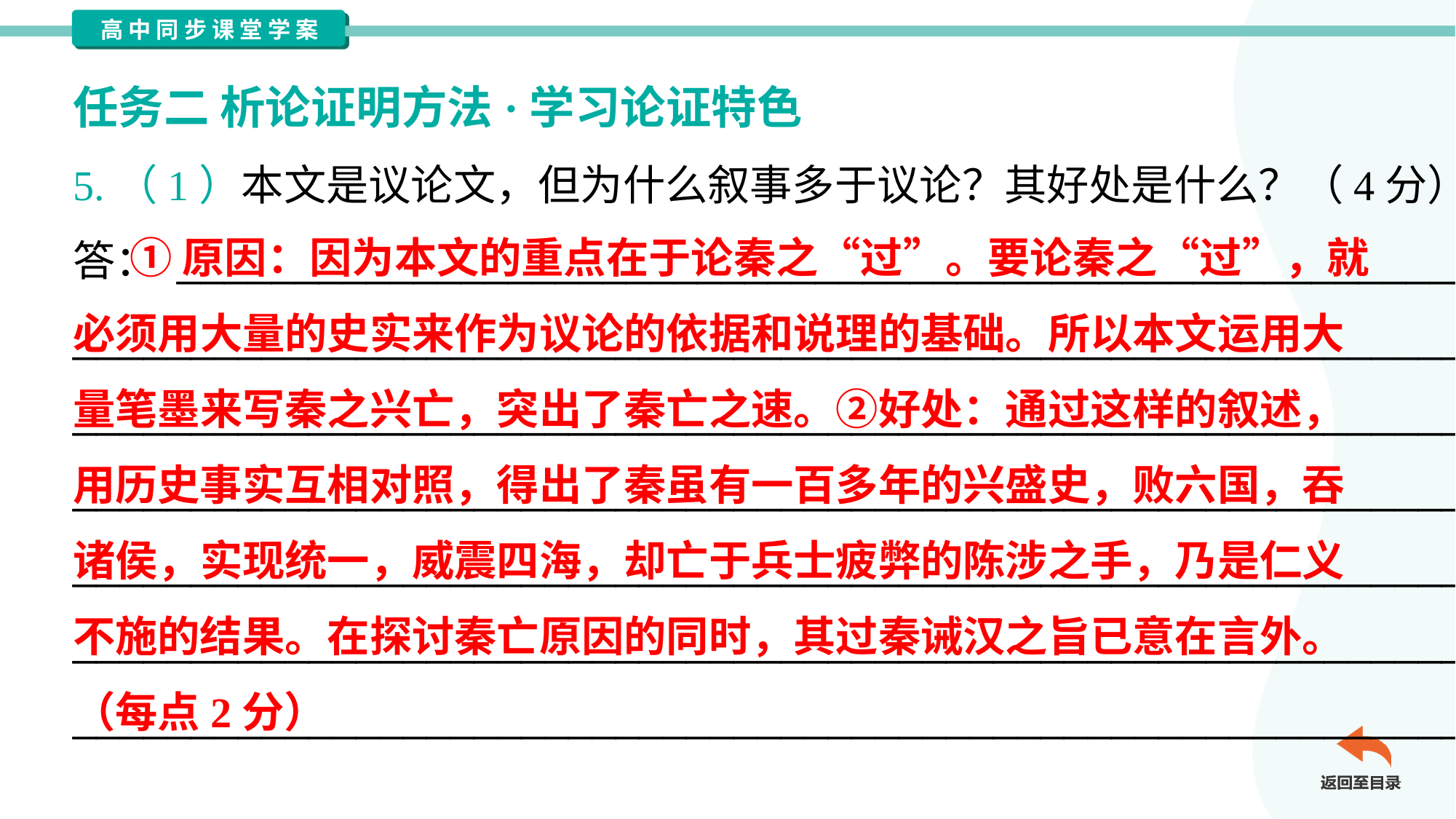

任务二 析论证明方法·学习论证特色
5.（1）本文是议论文，但为什么叙事多于议论？其好处是什么？（4分）
答： ________________________________________________________
_____________________________________________________________
_____________________________________________________________
_____________________________________________________________
_____________________________________________________________
_____________________________________________________________
_____________________________________________________________
      ①原因：因为本文的重点在于论秦之“过”。要论秦之“过”，就
必须用大量的史实来作为议论的依据和说理的基础。所以本文运用大
量笔墨来写秦之兴亡，突出了秦亡之速。②好处：通过这样的叙述，
用历史事实互相对照，得出了秦虽有一百多年的兴盛史，败六国，吞
诸侯，实现统一，威震四海，却亡于兵士疲弊的陈涉之手，乃是仁义
不施的结果。在探讨秦亡原因的同时，其过秦诫汉之旨已意在言外。
（每点2分）